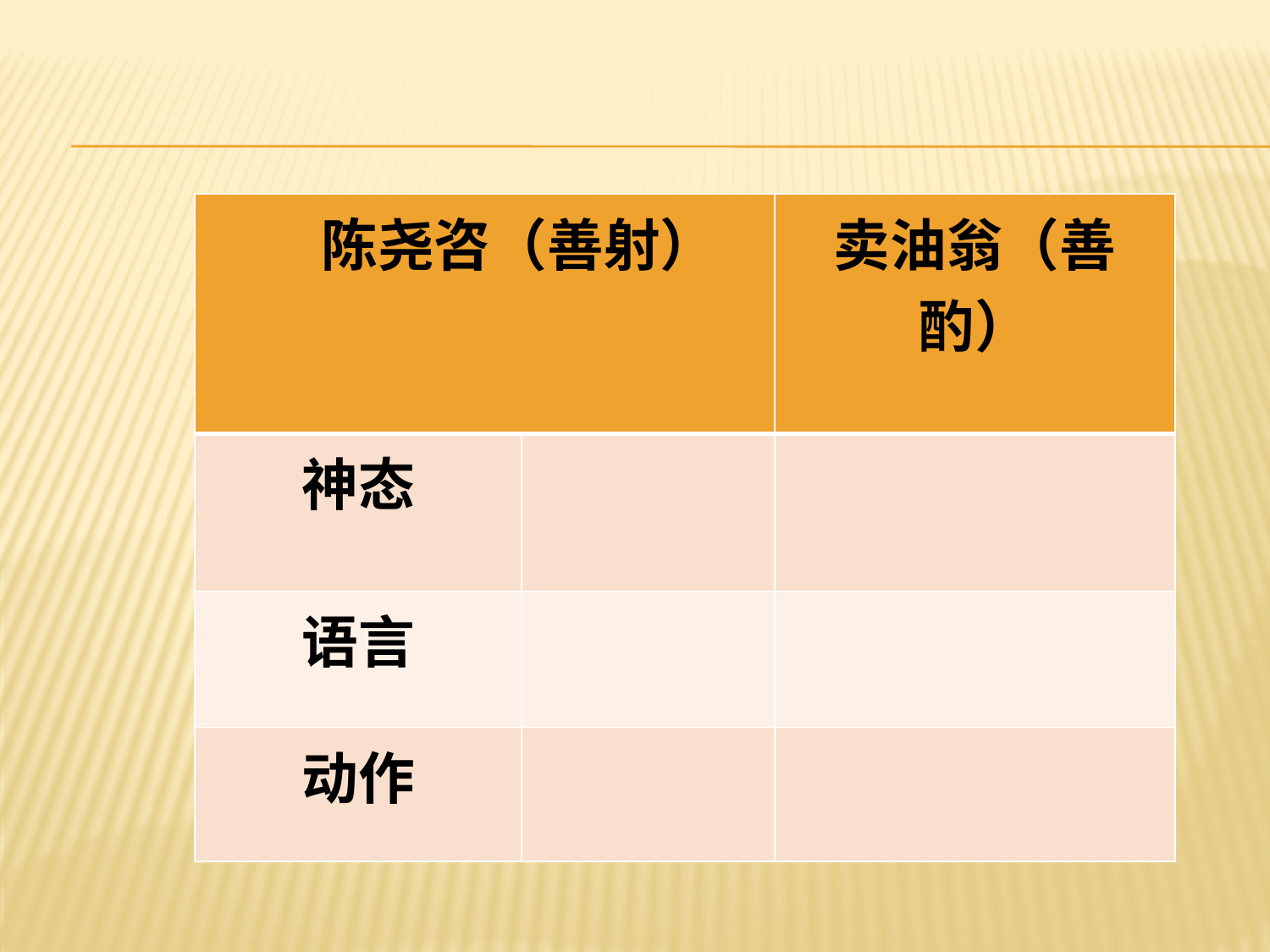

#
| 陈尧咨（善射） |  | 卖油翁（善酌） |
| --- | --- | --- |
| 神态 |  |  |
| 语言 |  |  |
| 动作 |  |  |